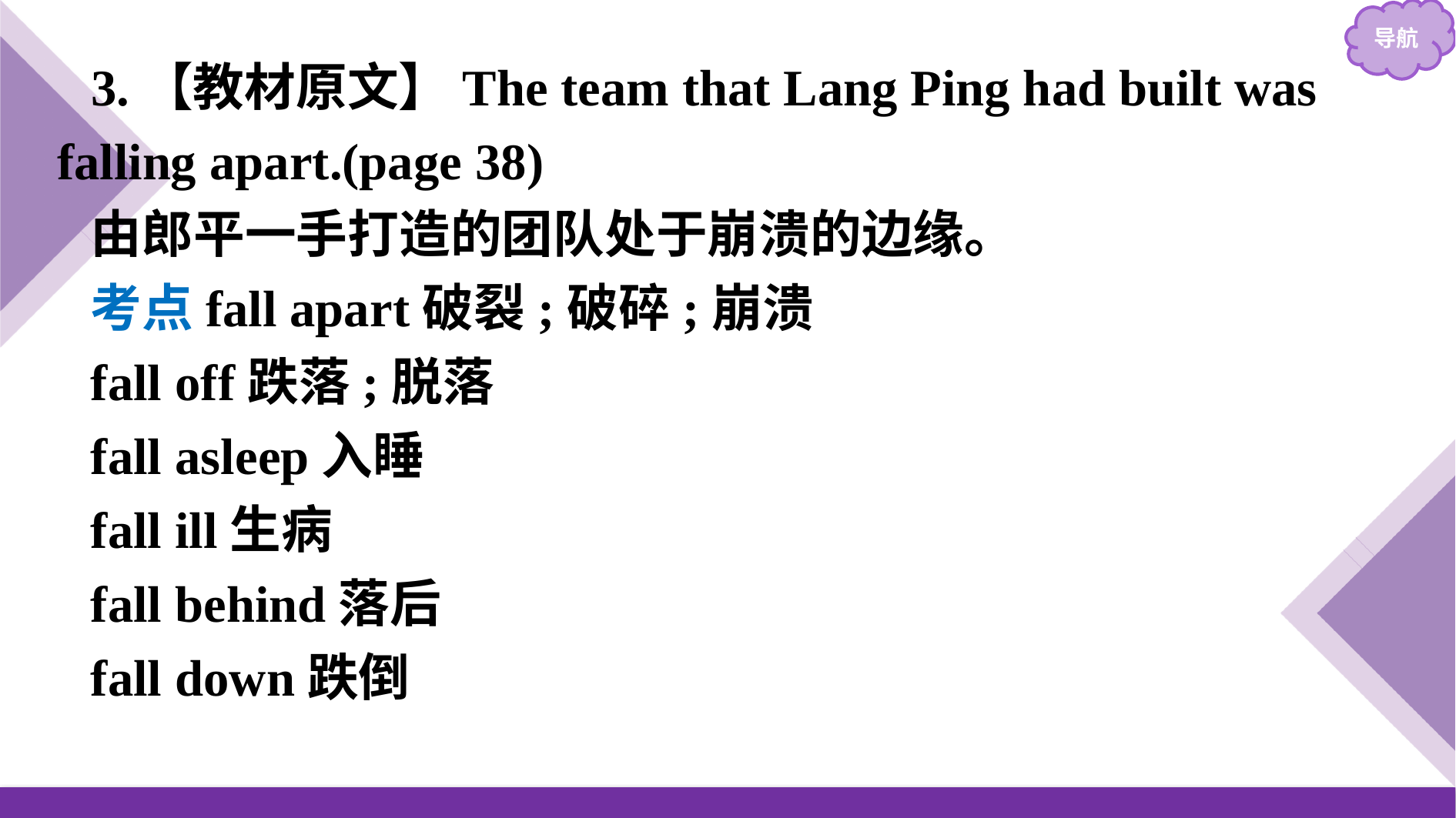

3.【教材原文】The team that Lang Ping had built was falling apart.(page 38)
由郎平一手打造的团队处于崩溃的边缘。
考点fall apart破裂;破碎;崩溃
fall off跌落;脱落
fall asleep入睡
fall ill生病
fall behind落后
fall down跌倒